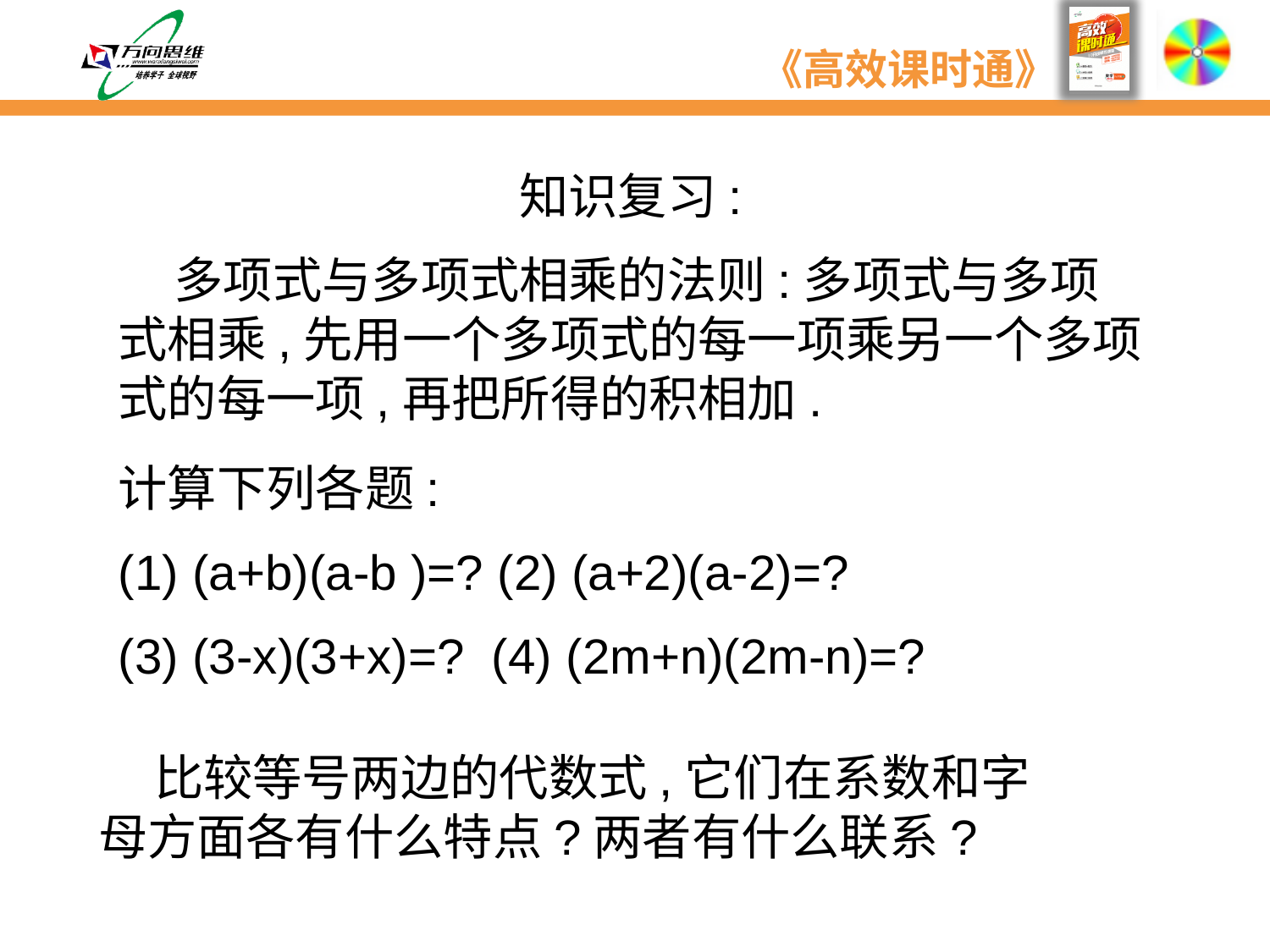

知识复习:
    多项式与多项式相乘的法则:多项式与多项式相乘,先用一个多项式的每一项乘另一个多项式的每一项,再把所得的积相加.
计算下列各题:
 (a+b)(a-b )=? (2) (a+2)(a-2)=?
(3) (3-x)(3+x)=?  (4) (2m+n)(2m-n)=?
    比较等号两边的代数式,它们在系数和字母方面各有什么特点?两者有什么联系?